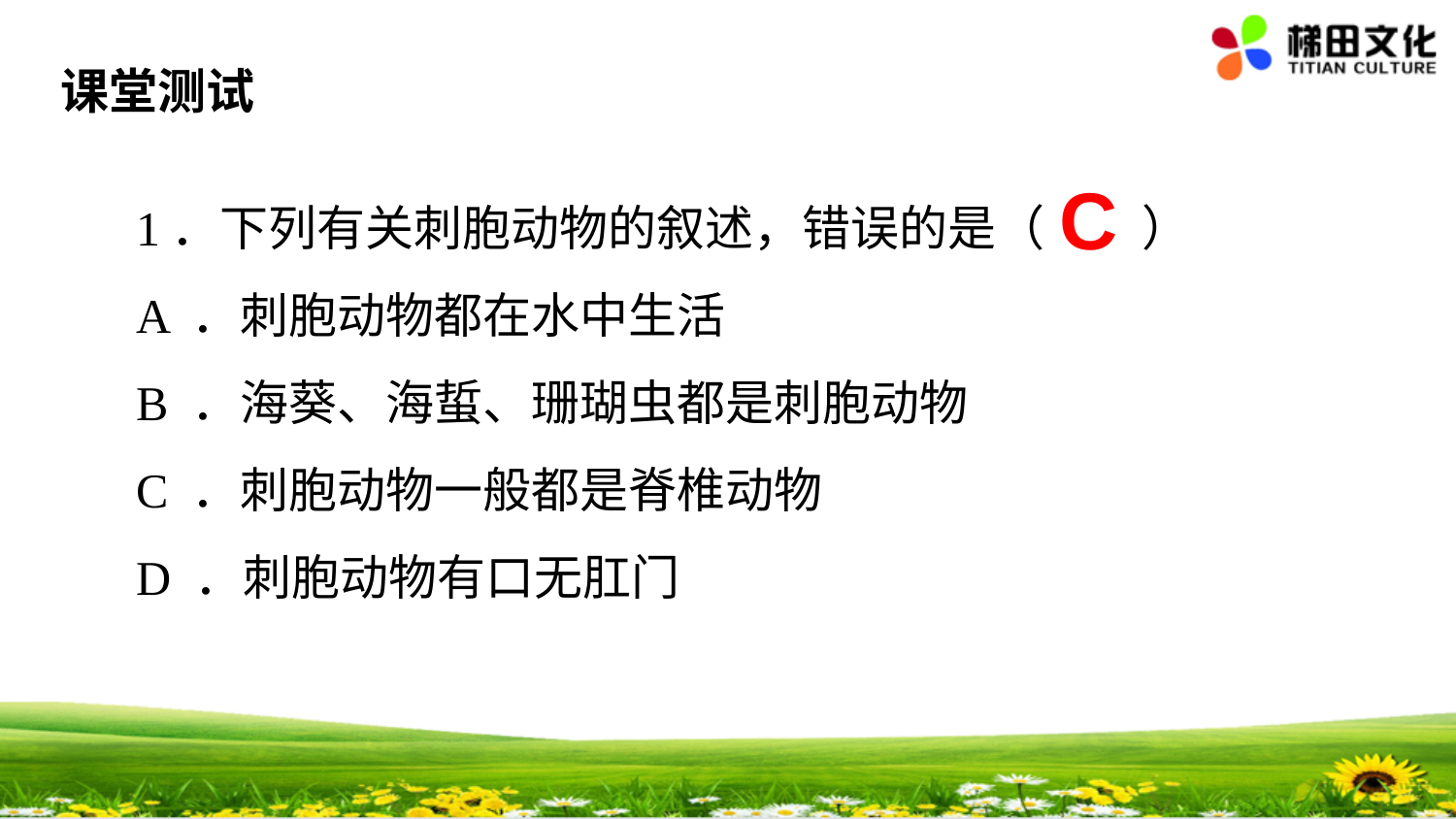

# 课堂测试
1．下列有关刺胞动物的叙述，错误的是（　　）
A ．刺胞动物都在水中生活
B ．海葵、海蜇、珊瑚虫都是刺胞动物
C ．刺胞动物一般都是脊椎动物
D ．刺胞动物有口无肛门
C